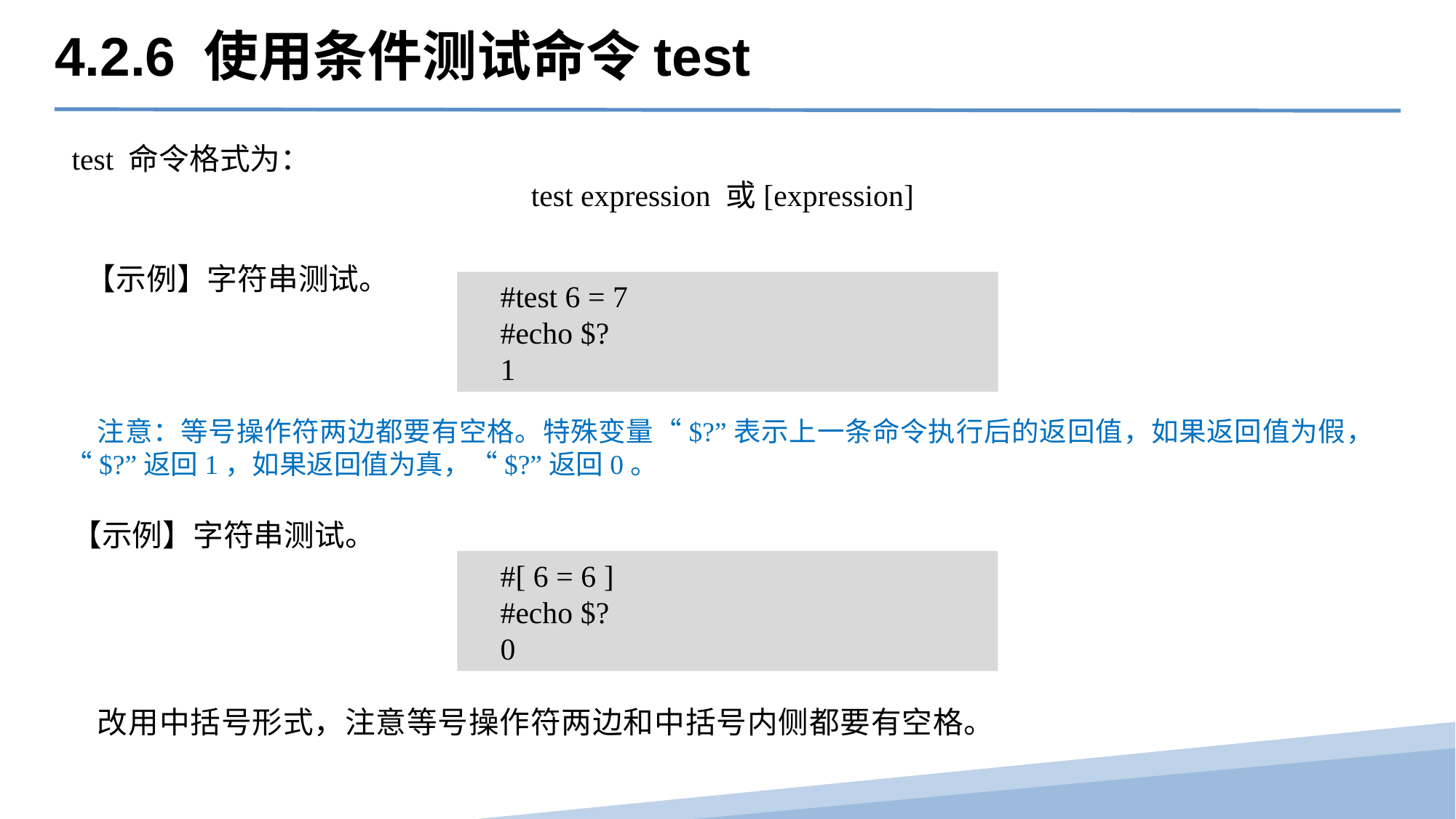

4.2.6 使用条件测试命令test
test 命令格式为：
test expression 或[expression]

【示例】字符串测试。
#test 6 = 7
#echo $?
1
注意：等号操作符两边都要有空格。特殊变量“$?”表示上一条命令执行后的返回值，如果返回值为假，“$?”返回1，如果返回值为真，“$?”返回0。
【示例】字符串测试。
#[ 6 = 6 ]
#echo $?
0
改用中括号形式，注意等号操作符两边和中括号内侧都要有空格。